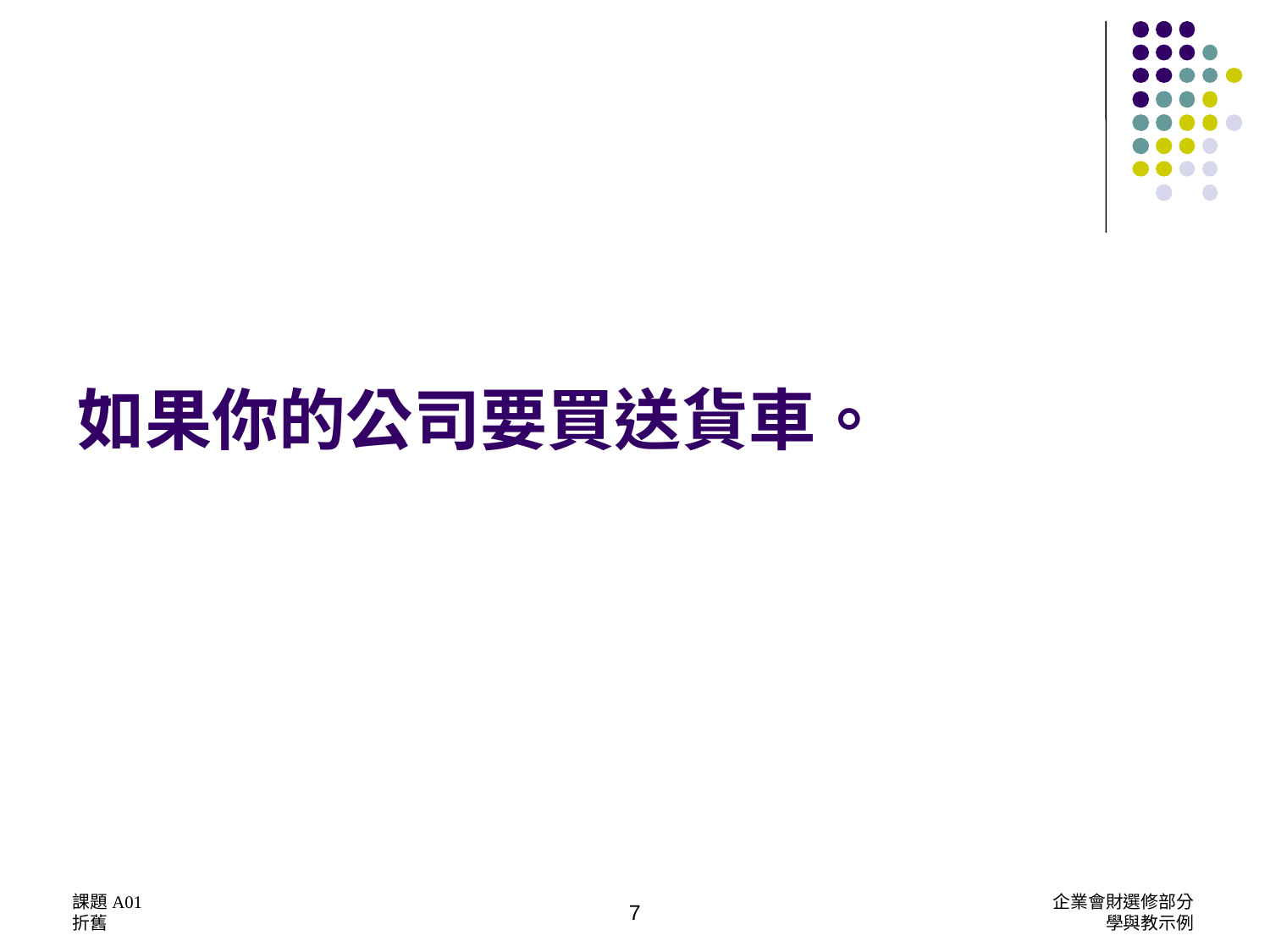

# 如果你的公司要買送貨車。

課題A01
折舊

企業會財選修部分
學與教示例

7